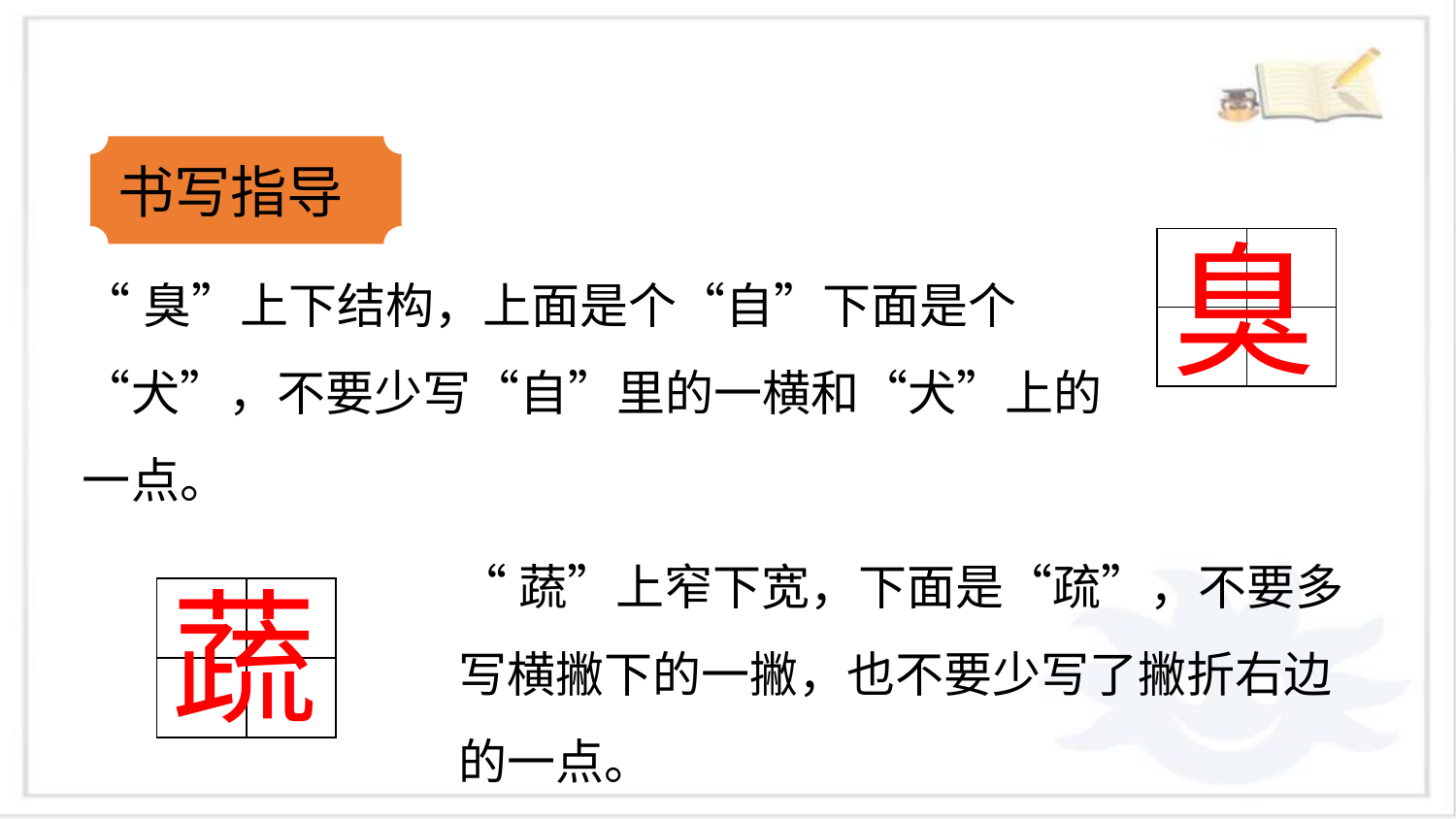

书写指导
臭
|  |  |
| --- | --- |
|  |  |
“臭”上下结构，上面是个“自”下面是个“犬”，不要少写“自”里的一横和“犬”上的一点。
“蔬”上窄下宽，下面是“疏”，不要多写横撇下的一撇，也不要少写了撇折右边的一点。
蔬
|  |  |
| --- | --- |
|  |  |